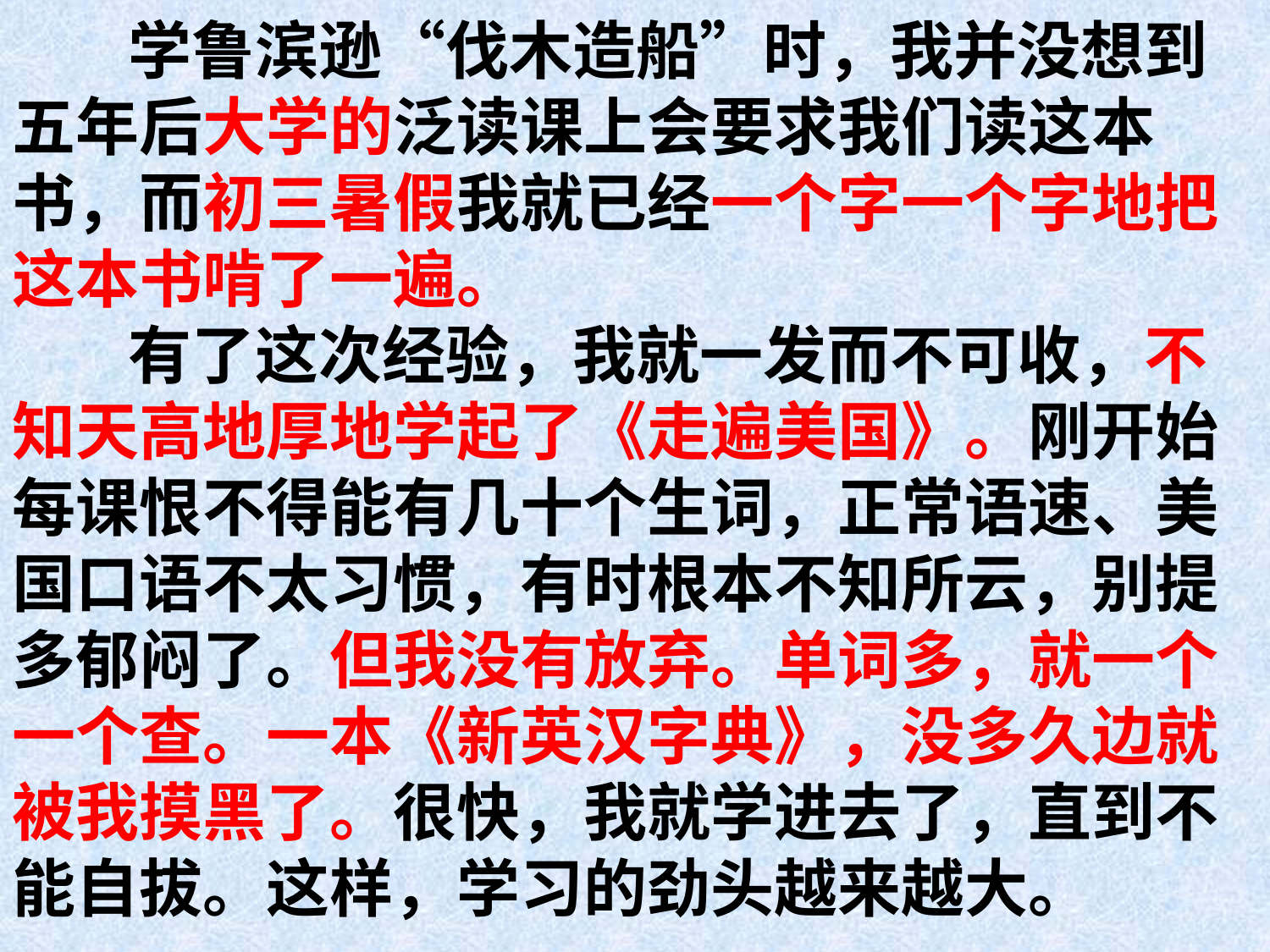

学鲁滨逊“伐木造船”时，我并没想到五年后大学的泛读课上会要求我们读这本书，而初三暑假我就已经一个字一个字地把这本书啃了一遍。
       有了这次经验，我就一发而不可收，不知天高地厚地学起了《走遍美国》。刚开始每课恨不得能有几十个生词，正常语速、美国口语不太习惯，有时根本不知所云，别提多郁闷了。但我没有放弃。单词多，就一个一个查。一本《新英汉字典》，没多久边就被我摸黑了。很快，我就学进去了，直到不能自拔。这样，学习的劲头越来越大。